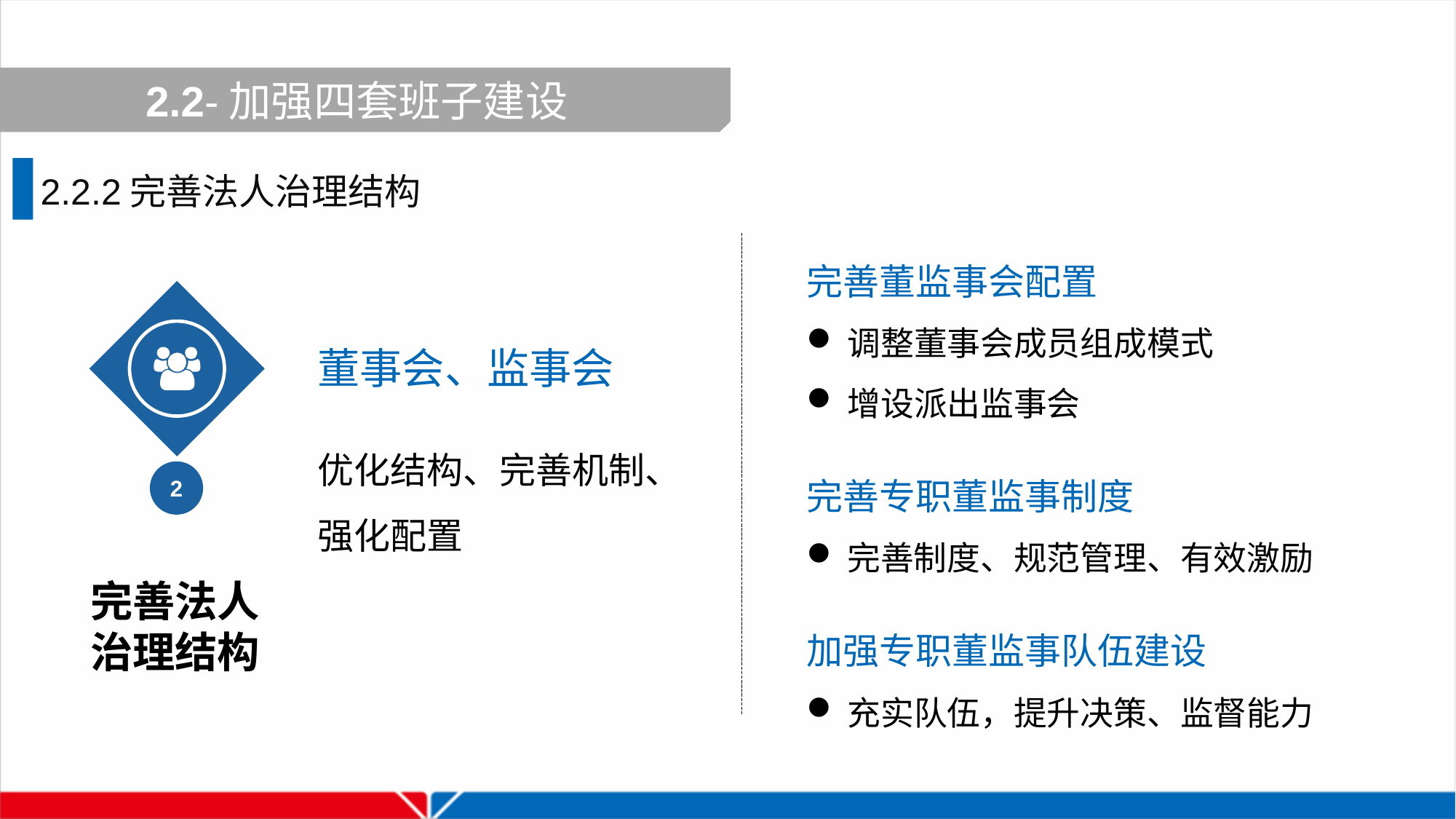

2.2-加强四套班子建设

2.2.2完善法人治理结构
完善董监事会配置
调整董事会成员组成模式
增设派出监事会

完善专职董监事制度
完善制度、规范管理、有效激励

加强专职董监事队伍建设
充实队伍，提升决策、监督能力

董事会、监事会

优化结构、完善机制、
强化配置
2
完善法人
治理结构